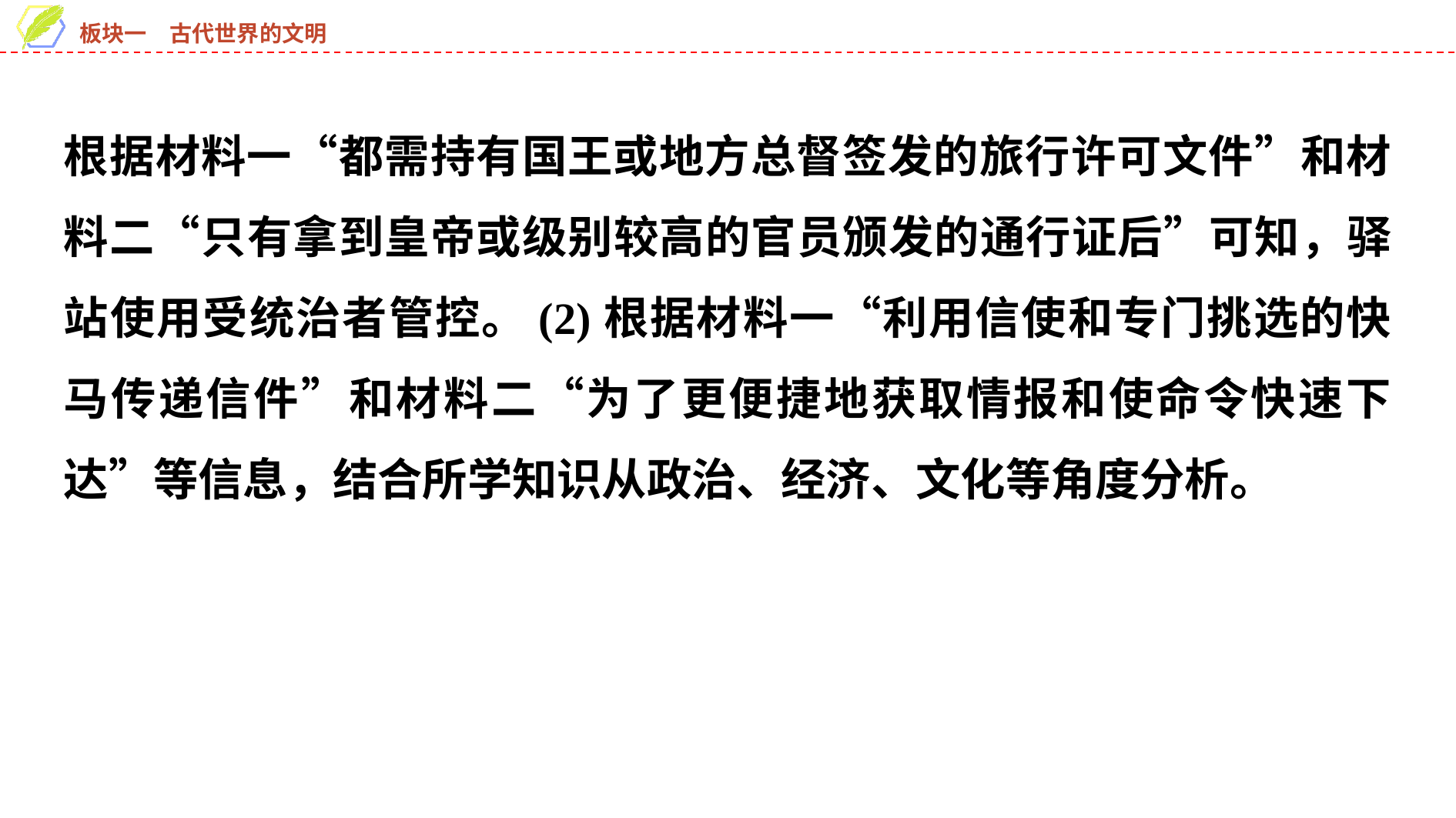

根据材料一“都需持有国王或地方总督签发的旅行许可文件”和材料二“只有拿到皇帝或级别较高的官员颁发的通行证后”可知，驿站使用受统治者管控。(2)根据材料一“利用信使和专门挑选的快马传递信件”和材料二“为了更便捷地获取情报和使命令快速下达”等信息，结合所学知识从政治、经济、文化等角度分析。